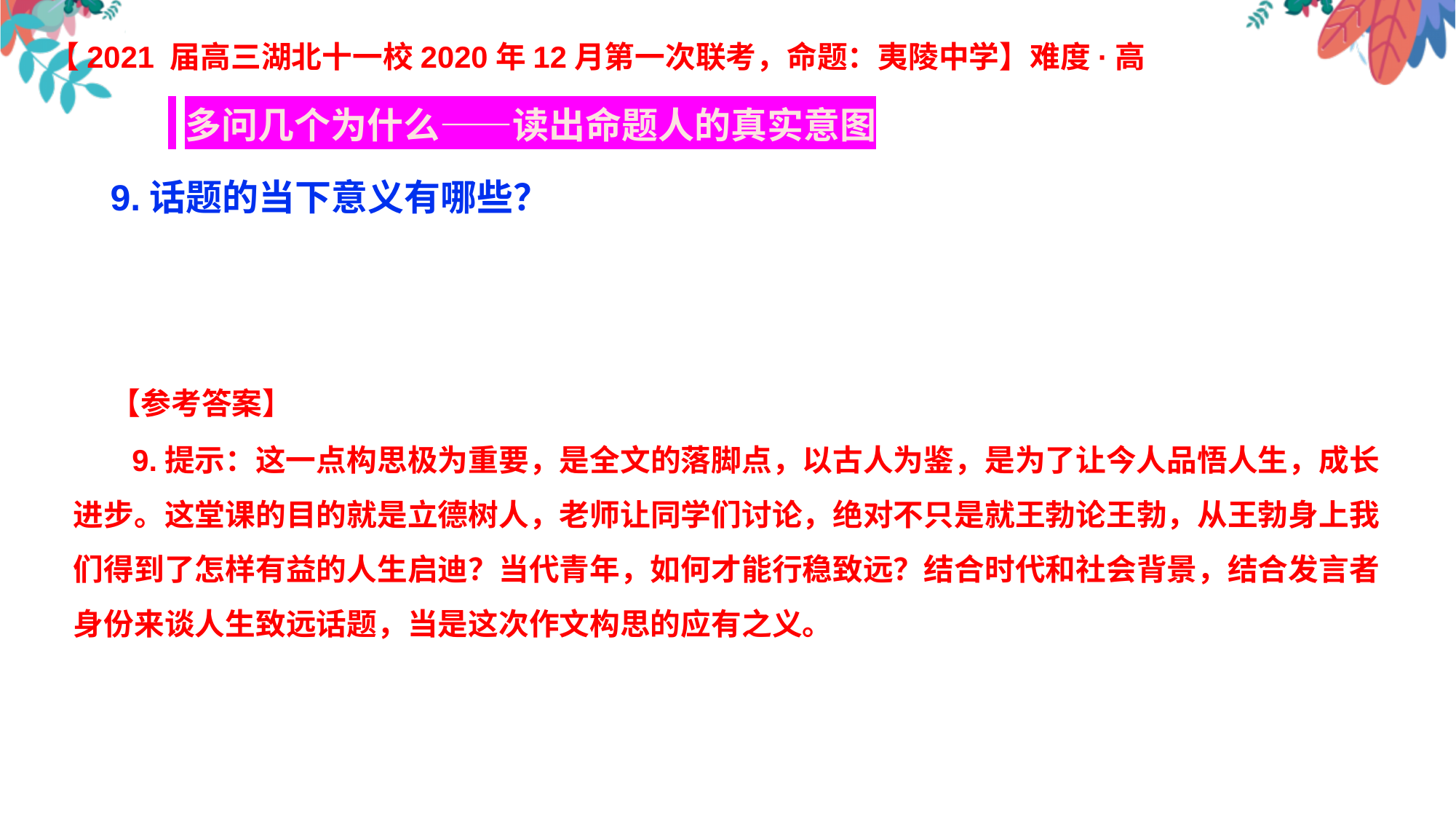

【2021 届高三湖北十一校2020年12月第一次联考，命题：夷陵中学】难度·高
                  多问几个为什么——读出命题人的真实意图
      9.话题的当下意义有哪些？
   【参考答案】
       9.提示：这一点构思极为重要，是全文的落脚点，以古人为鉴，是为了让今人品悟人生，成长进步。这堂课的目的就是立德树人，老师让同学们讨论，绝对不只是就王勃论王勃，从王勃身上我们得到了怎样有益的人生启迪？当代青年，如何才能行稳致远？结合时代和社会背景，结合发言者身份来谈人生致远话题，当是这次作文构思的应有之义。